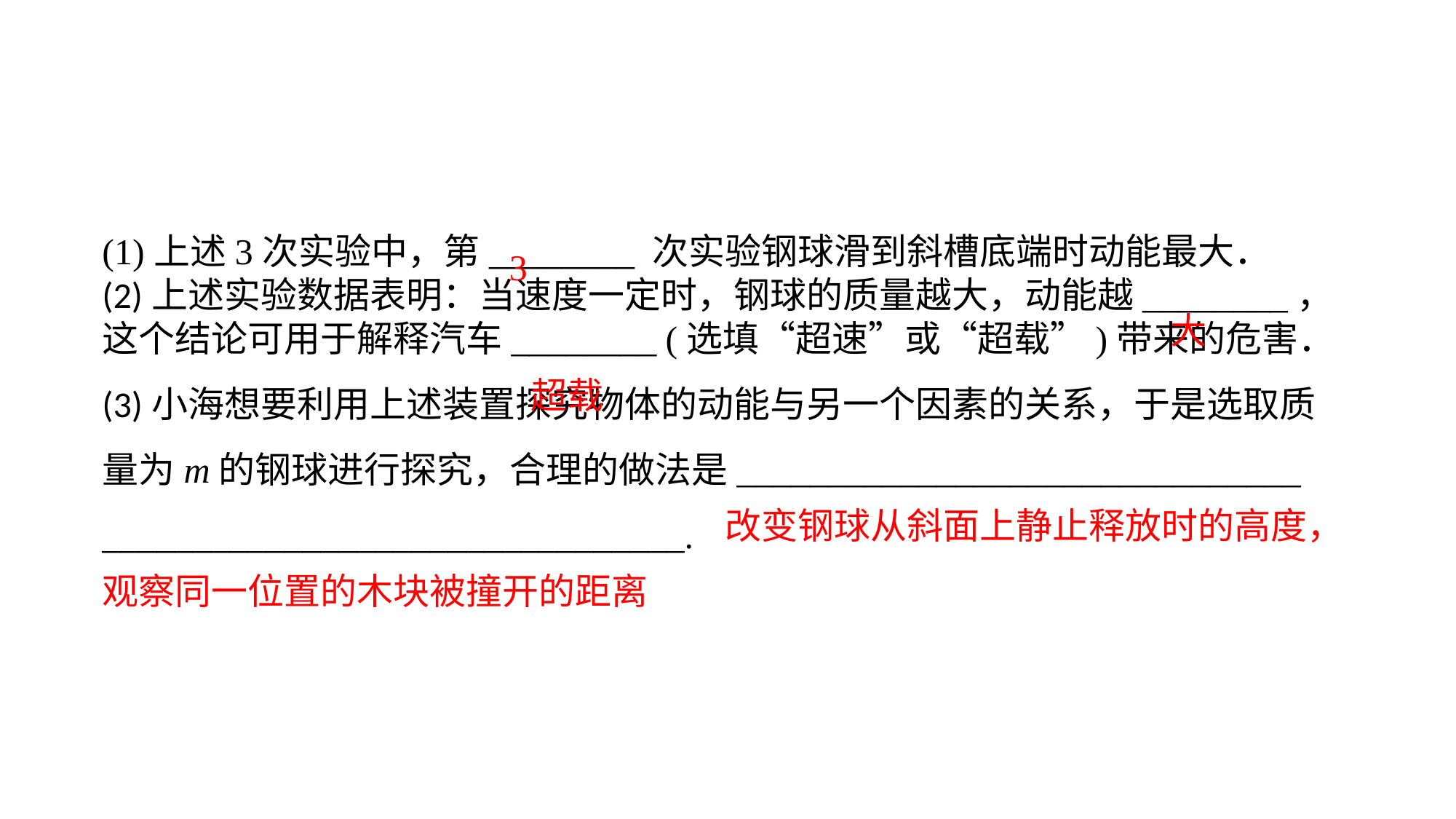

(1)上述3次实验中，第________ 次实验钢球滑到斜槽底端时动能最大．(2)上述实验数据表明：当速度一定时，钢球的质量越大，动能越________，这个结论可用于解释汽车________ (选填“超速”或“超载”)带来的危害．(3)小海想要利用上述装置探究物体的动能与另一个因素的关系，于是选取质量为m的钢球进行探究，合理的做法是_______________________________
________________________________.
3
大
超载
                                                                           改变钢球从斜面上静止释放时的高度，观察同一位置的木块被撞开的距离